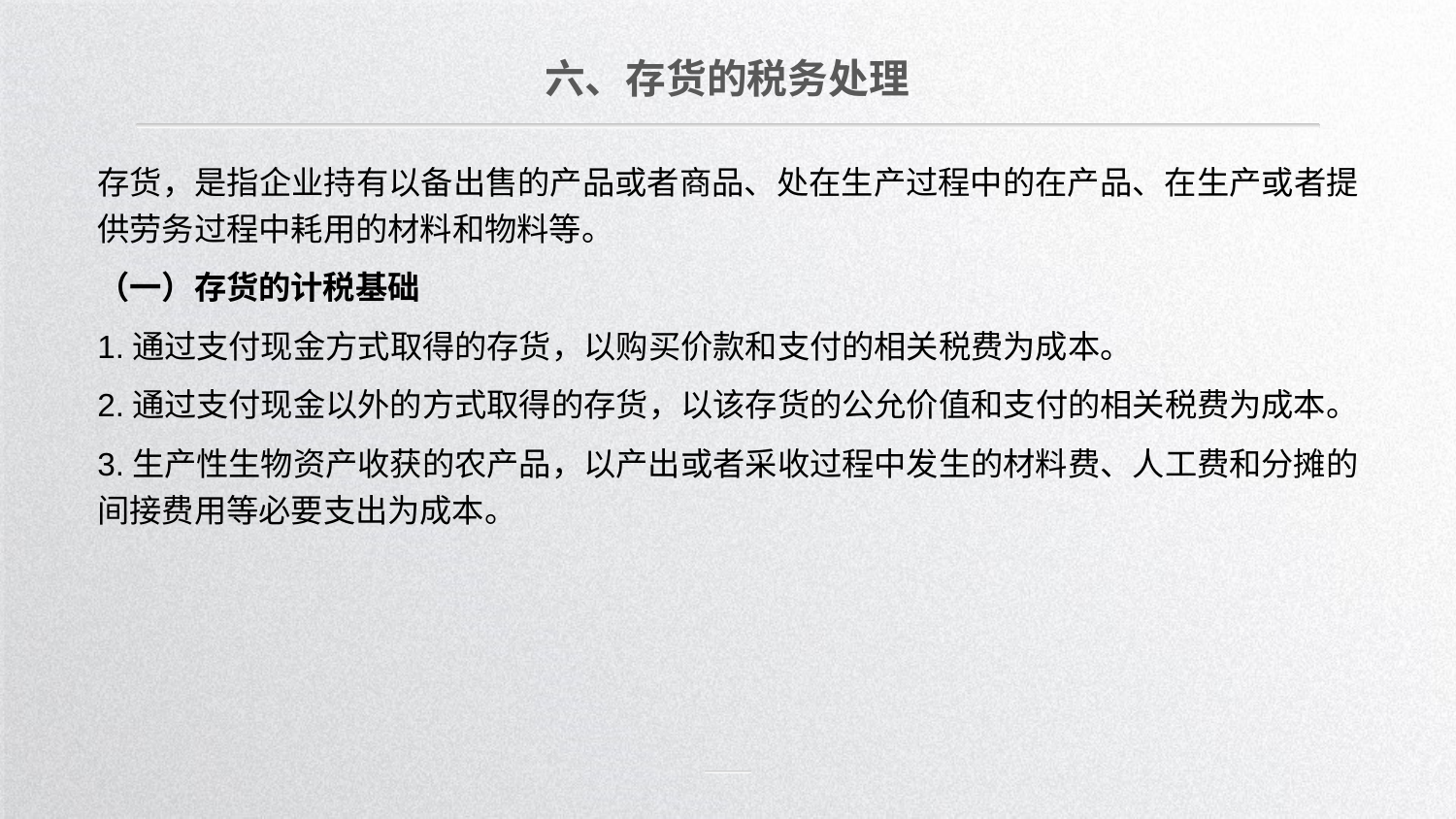

六、存货的税务处理
存货，是指企业持有以备出售的产品或者商品、处在生产过程中的在产品、在生产或者提供劳务过程中耗用的材料和物料等。
（一）存货的计税基础
1.通过支付现金方式取得的存货，以购买价款和支付的相关税费为成本。
2.通过支付现金以外的方式取得的存货，以该存货的公允价值和支付的相关税费为成本。
3.生产性生物资产收获的农产品，以产出或者采收过程中发生的材料费、人工费和分摊的间接费用等必要支出为成本。